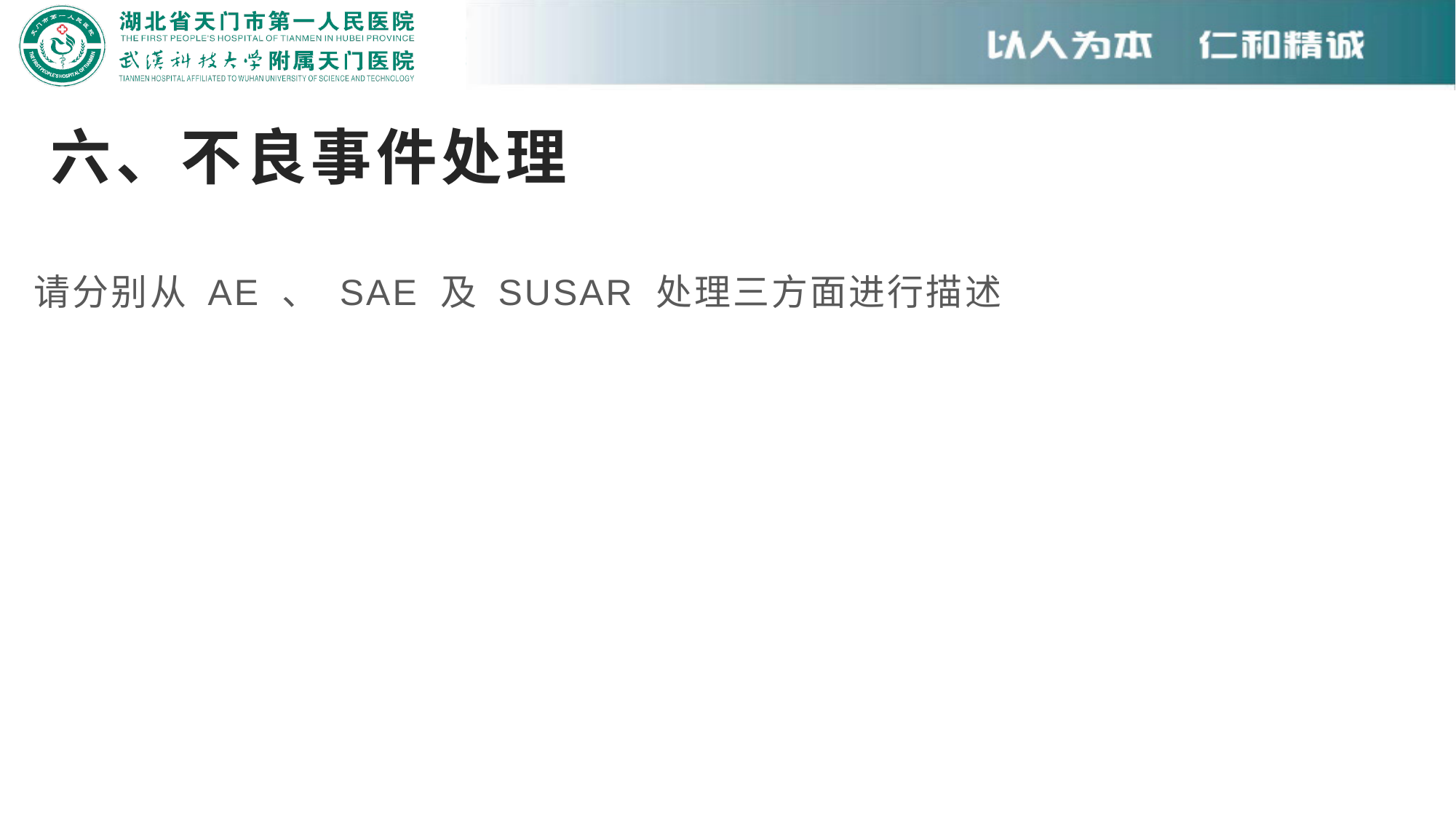

# 六、不良事件处理
请分别从 AE 、 SAE 及 SUSAR 处理三方面进行描述